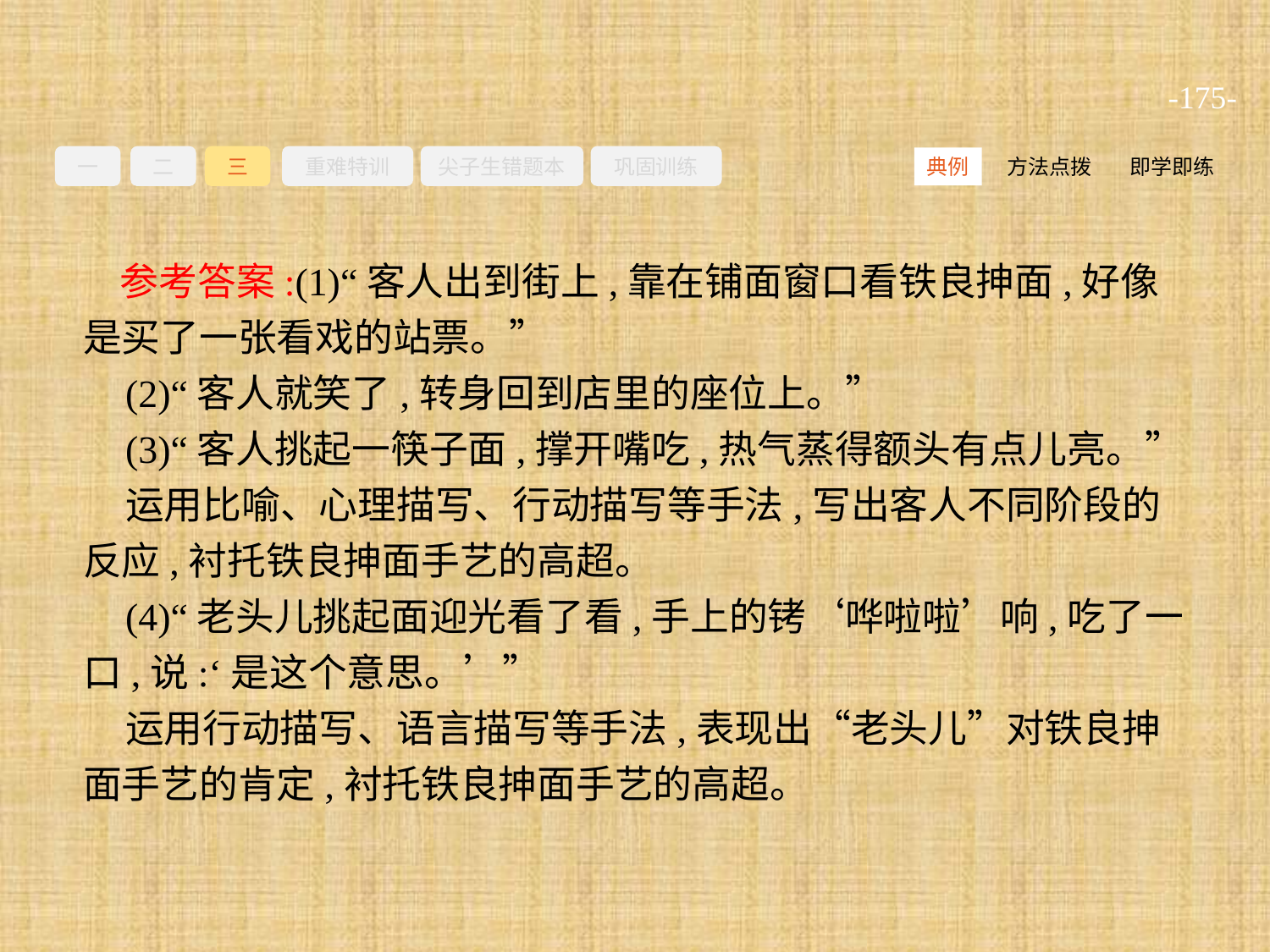

-175-
一
二
三
重难特训
尖子生错题本
巩固训练
方法点拨
即学即练
典例
参考答案:(1)“客人出到街上,靠在铺面窗口看铁良抻面,好像是买了一张看戏的站票。”
(2)“客人就笑了,转身回到店里的座位上。”
(3)“客人挑起一筷子面,撑开嘴吃,热气蒸得额头有点儿亮。”
运用比喻、心理描写、行动描写等手法,写出客人不同阶段的反应,衬托铁良抻面手艺的高超。
(4)“老头儿挑起面迎光看了看,手上的铐‘哗啦啦’响,吃了一口,说:‘是这个意思。’”
运用行动描写、语言描写等手法,表现出“老头儿”对铁良抻面手艺的肯定,衬托铁良抻面手艺的高超。